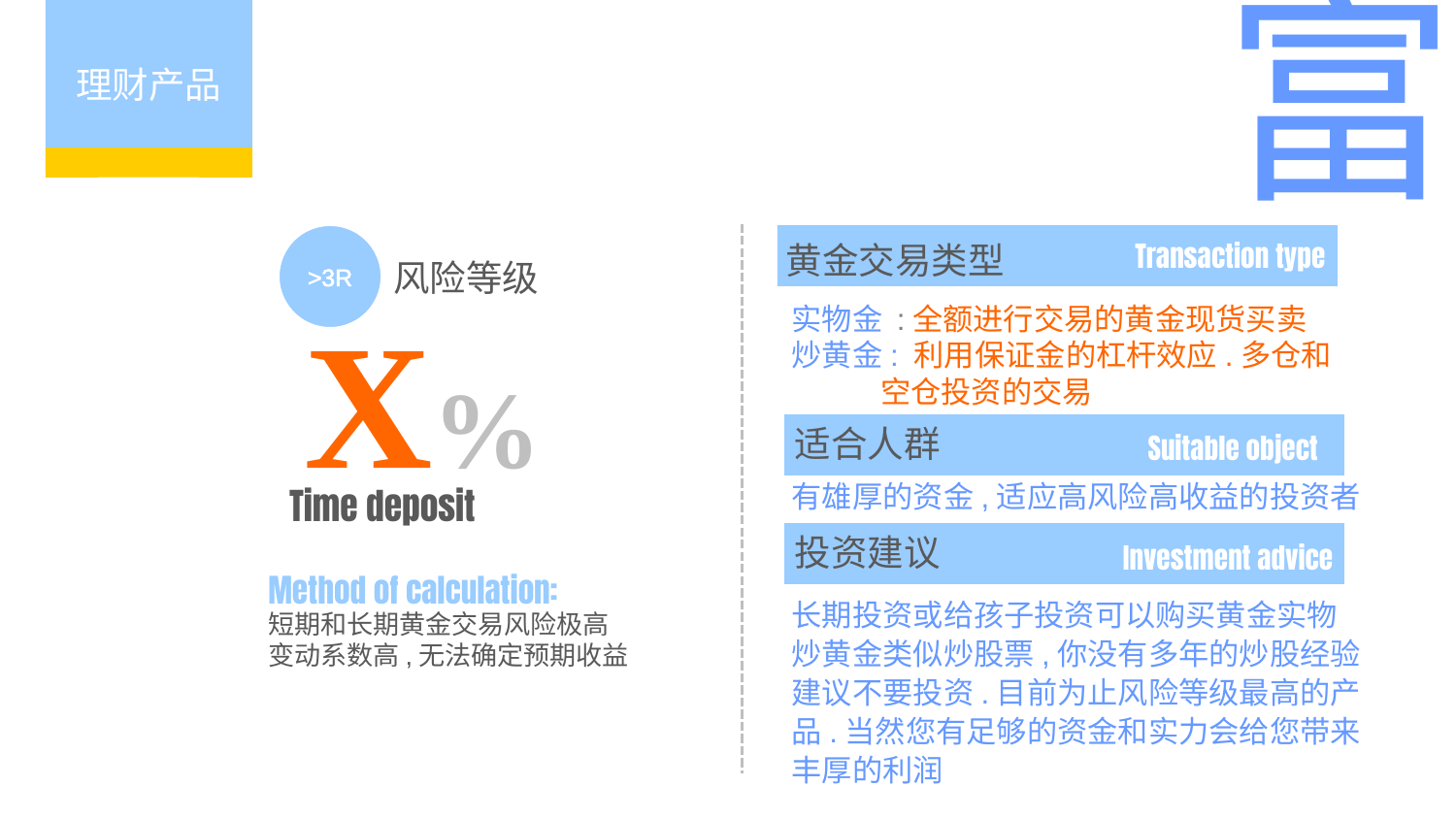

富
理财产品

>3R

黄金交易类型
Transaction type
风险等级
X%
实物金 :全额进行交易的黄金现货买卖
炒黄金: 利用保证金的杠杆效应.多仓和
            空仓投资的交易
适合人群

Suitable object
有雄厚的资金,适应高风险高收益的投资者
Time deposit
投资建议

Investment advice
Method of calculation:
长期投资或给孩子投资可以购买黄金实物
炒黄金类似炒股票,你没有多年的炒股经验
建议不要投资.目前为止风险等级最高的产
品.当然您有足够的资金和实力会给您带来
丰厚的利润
短期和长期黄金交易风险极高
变动系数高,无法确定预期收益